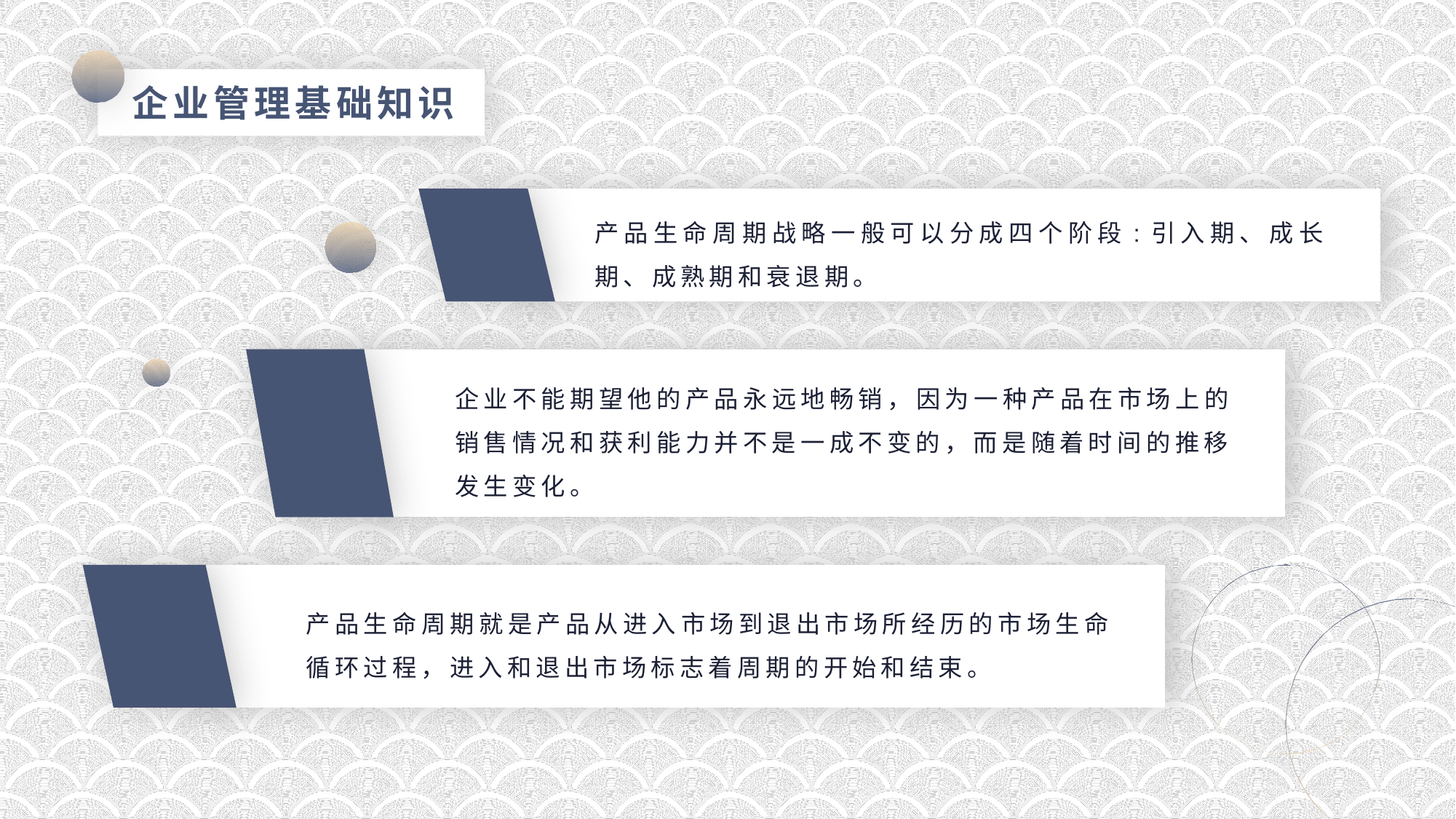

产品生命周期战略一般可以分成四个阶段:引入期、成长期、成熟期和衰退期。

企业不能期望他的产品永远地畅销，因为一种产品在市场上的销售情况和获利能力并不是一成不变的，而是随着时间的推移发生变化。

产品生命周期就是产品从进入市场到退出市场所经历的市场生命循环过程，进入和退出市场标志着周期的开始和结束。